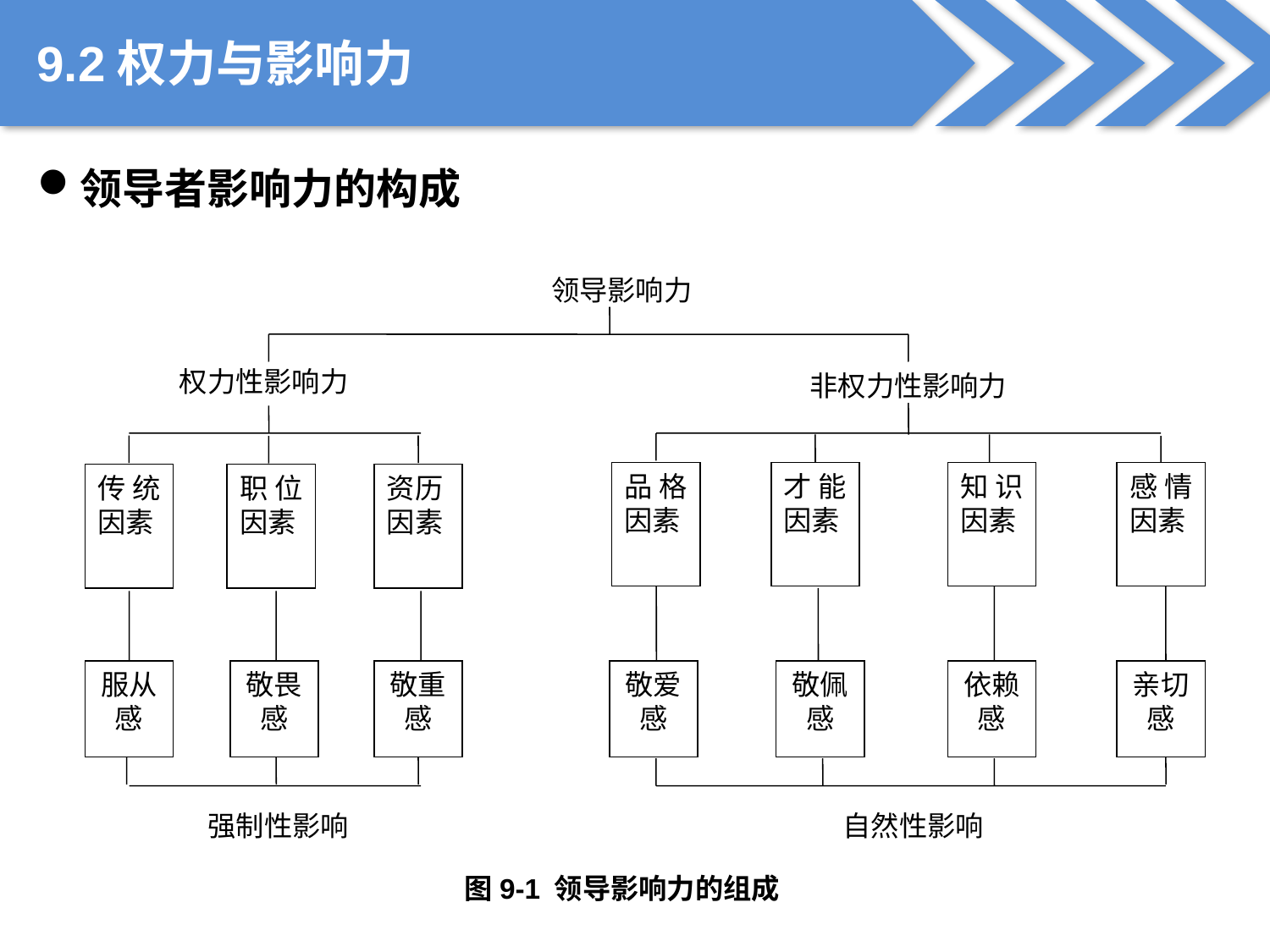

9.2权力与影响力
领导者影响力的构成
领导影响力

权力性影响力
非权力性影响力

品格因素
才能因素
知识因素
感情因素

传统因素
职位因素

资历
因素

服从感
敬畏感
敬重感
敬爱感
敬佩感
依赖感
亲切感

自然性影响
强制性影响
图9-1 领导影响力的组成